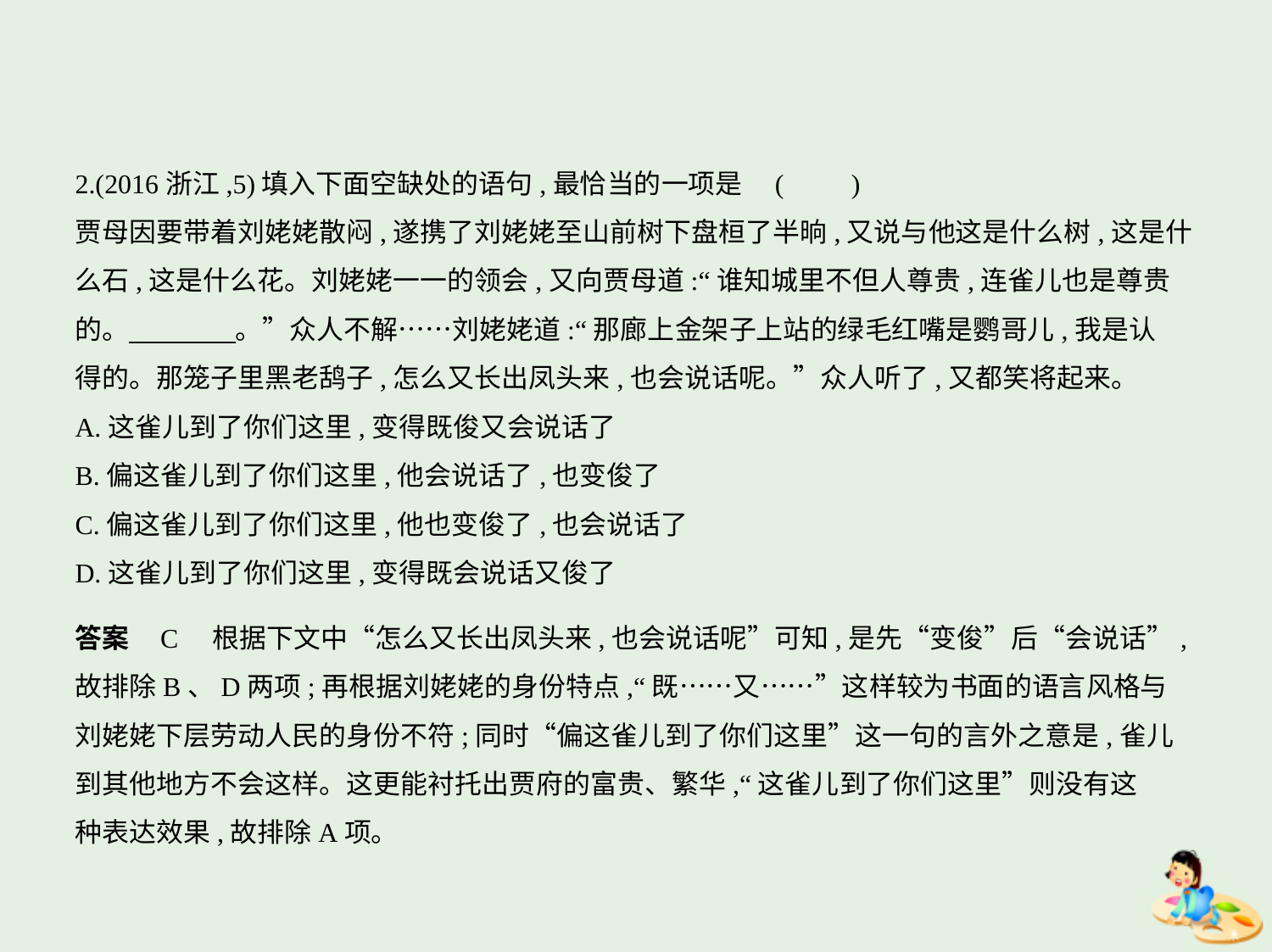

2.(2016浙江,5)填入下面空缺处的语句,最恰当的一项是 (　　)
贾母因要带着刘姥姥散闷,遂携了刘姥姥至山前树下盘桓了半晌,又说与他这是什么树,这是什
么石,这是什么花。刘姥姥一一的领会,又向贾母道:“谁知城里不但人尊贵,连雀儿也是尊贵
的。　　　    。”众人不解……刘姥姥道:“那廊上金架子上站的绿毛红嘴是鹦哥儿,我是认
得的。那笼子里黑老鸹子,怎么又长出凤头来,也会说话呢。”众人听了,又都笑将起来。
A.这雀儿到了你们这里,变得既俊又会说话了
B.偏这雀儿到了你们这里,他会说话了,也变俊了
C.偏这雀儿到了你们这里,他也变俊了,也会说话了
D.这雀儿到了你们这里,变得既会说话又俊了
答案    C　根据下文中“怎么又长出凤头来,也会说话呢”可知,是先“变俊”后“会说话”,
故排除B、D两项;再根据刘姥姥的身份特点,“既……又……”这样较为书面的语言风格与
刘姥姥下层劳动人民的身份不符;同时“偏这雀儿到了你们这里”这一句的言外之意是,雀儿
到其他地方不会这样。这更能衬托出贾府的富贵、繁华,“这雀儿到了你们这里”则没有这
种表达效果,故排除A项。